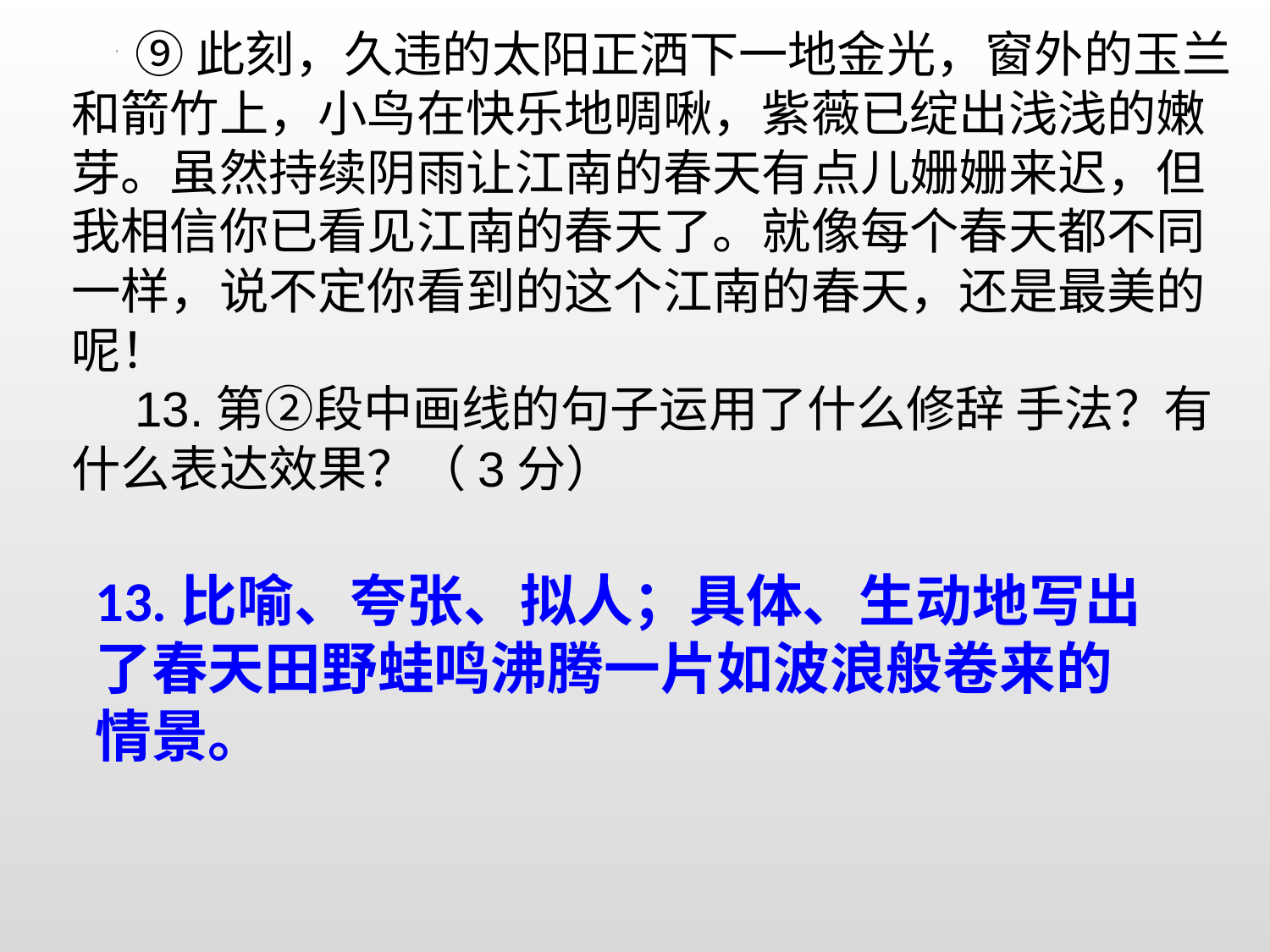

⑨此刻，久违的太阳正洒下一地金光，窗外的玉兰和箭竹上，小鸟在快乐地啁啾，紫薇已绽出浅浅的嫩芽。虽然持续阴雨让江南的春天有点儿姗姗来迟，但我相信你已看见江南的春天了。就像每个春天都不同一样，说不定你看到的这个江南的春天，还是最美的呢！
13.第②段中画线的句子运用了什么修辞 手法？有什么表达效果？（3分）
13.比喻、夸张、拟人；具体、生动地写出了春天田野蛙鸣沸腾一片如波浪般卷来的情景。